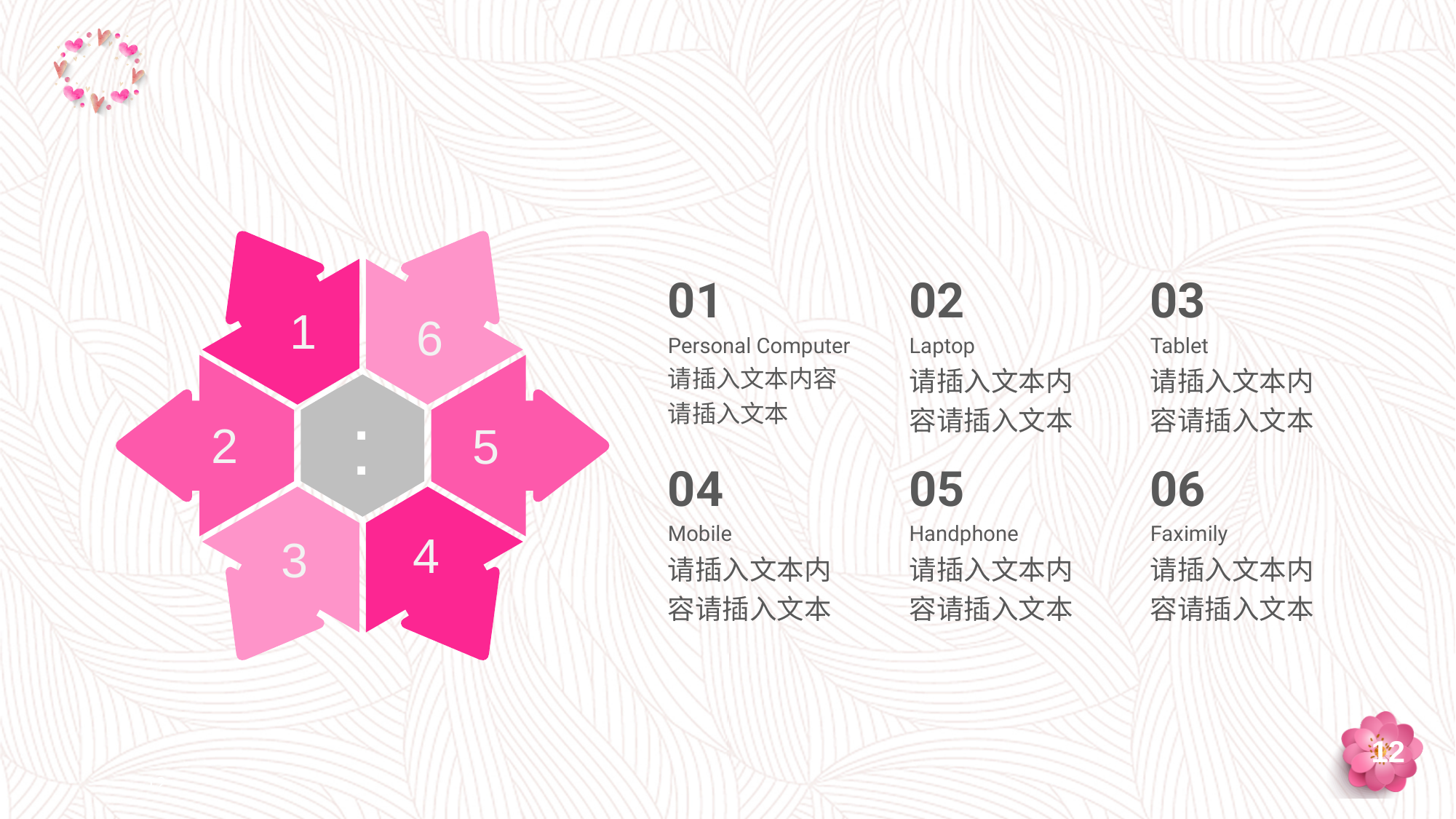

#

02
Laptop
请插入文本内容请插入文本
03
Tablet
请插入文本内容请插入文本
01
Personal Computer
请插入文本内容请插入文本
1
6

:
2
5
05
Handphone
请插入文本内容请插入文本
06
Faximily
请插入文本内容请插入文本
04
Mobile
请插入文本内容请插入文本

4
3
12
12